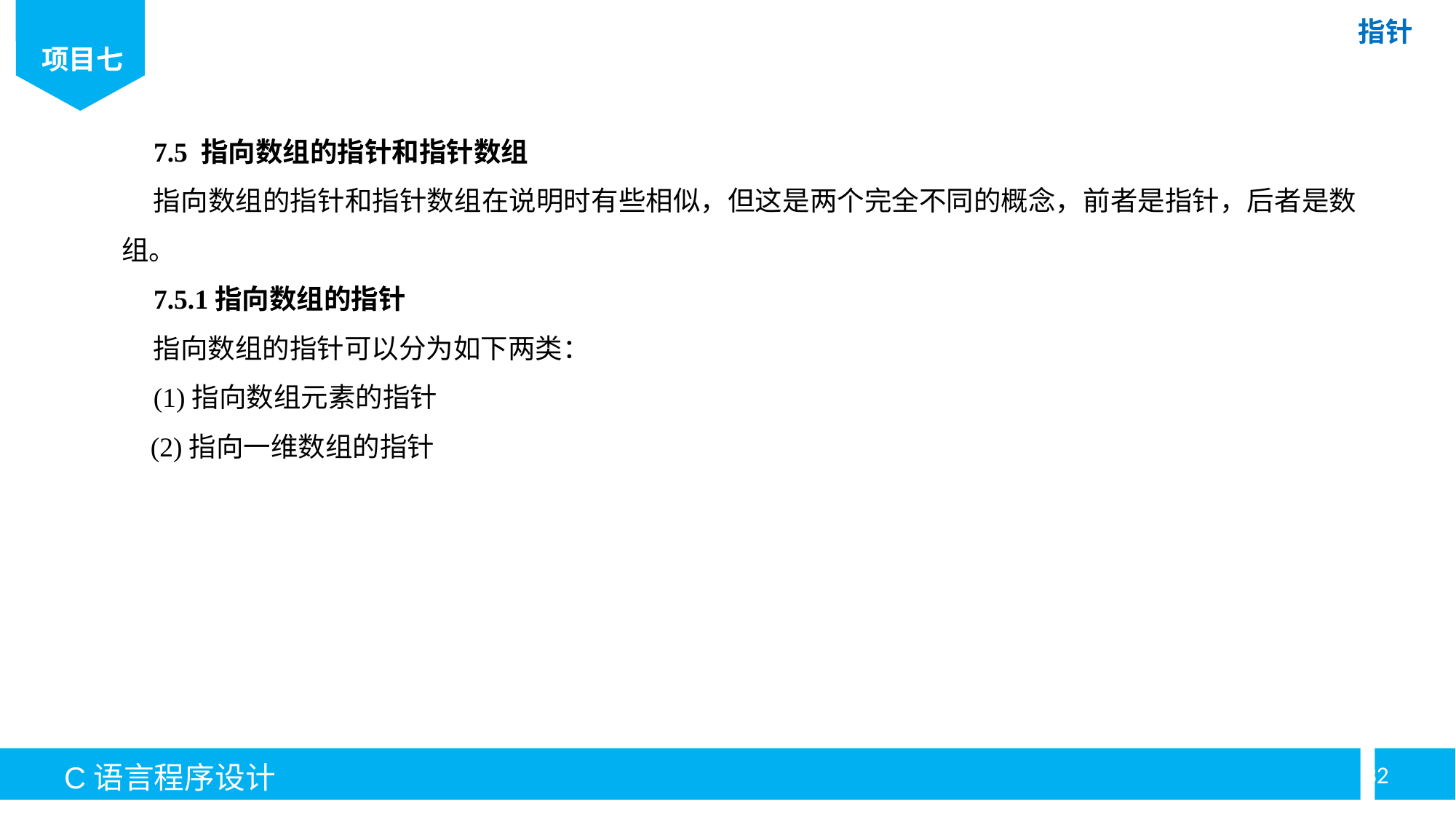

7.5 指向数组的指针和指针数组
指向数组的指针和指针数组在说明时有些相似，但这是两个完全不同的概念，前者是指针，后者是数组。
7.5.1指向数组的指针
指向数组的指针可以分为如下两类：
(1)指向数组元素的指针
  (2)指向一维数组的指针